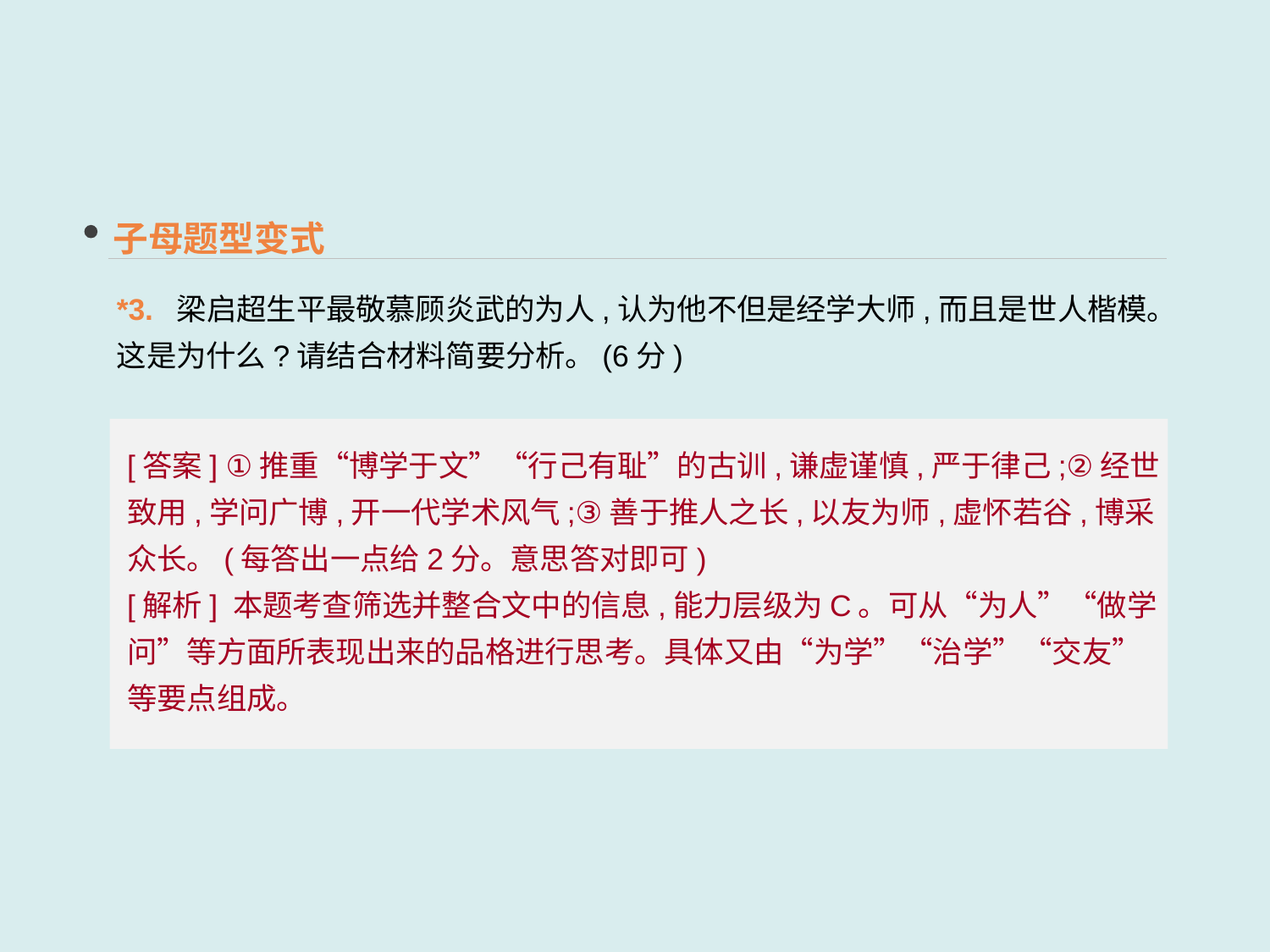

子母题型变式

*3.  梁启超生平最敬慕顾炎武的为人,认为他不但是经学大师,而且是世人楷模。这是为什么?请结合材料简要分析。(6分)

[答案] ①推重“博学于文”“行己有耻”的古训,谦虚谨慎,严于律己;②经世致用,学问广博,开一代学术风气;③善于推人之长,以友为师,虚怀若谷,博采众长。(每答出一点给2分。意思答对即可)
[解析] 本题考查筛选并整合文中的信息,能力层级为C。可从“为人”“做学问”等方面所表现出来的品格进行思考。具体又由“为学”“治学”“交友”等要点组成。